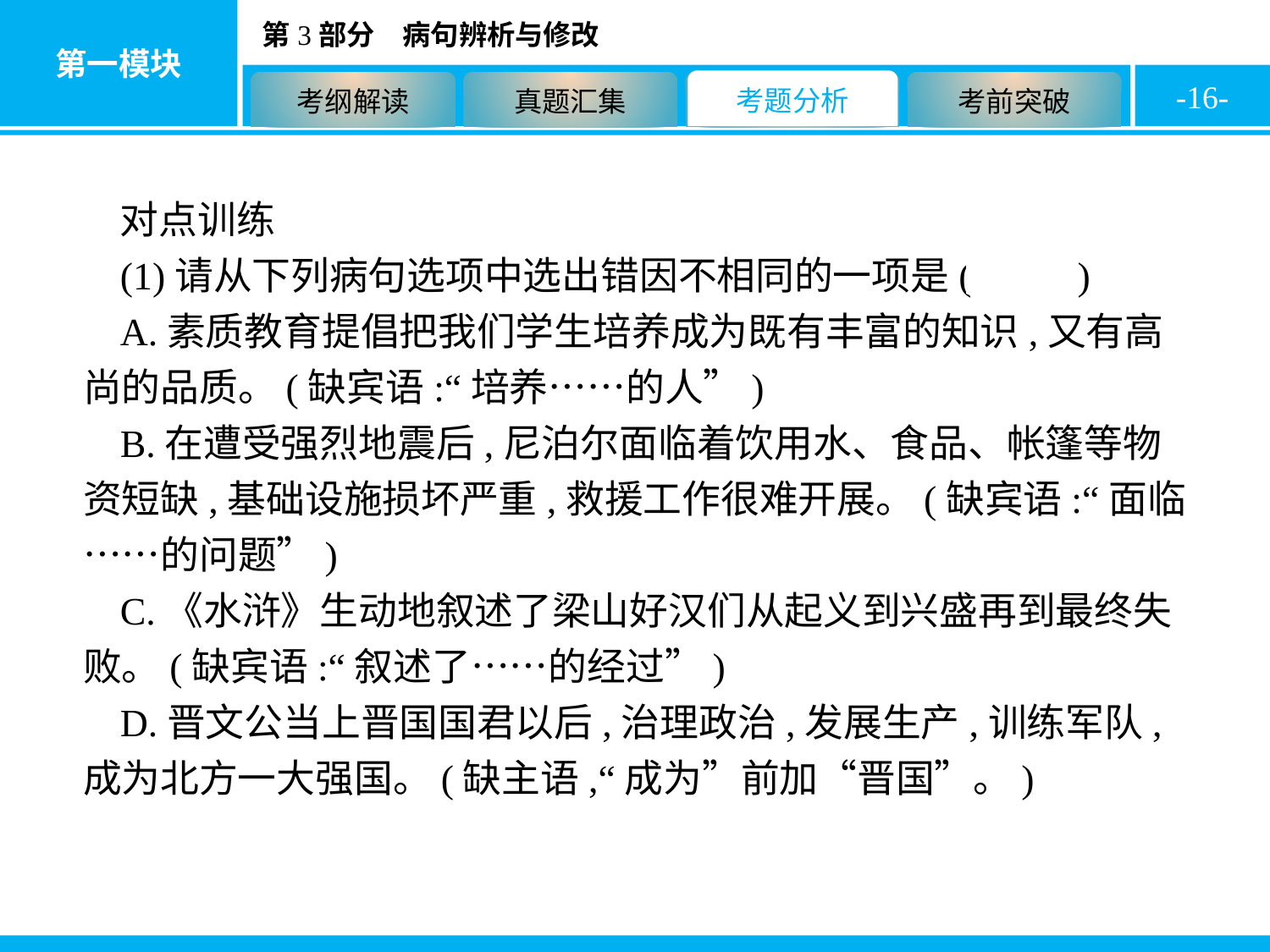

-16-
对点训练
(1)请从下列病句选项中选出错因不相同的一项是(    D    )
A.素质教育提倡把我们学生培养成为既有丰富的知识,又有高尚的品质。(缺宾语:“培养……的人”)
B.在遭受强烈地震后,尼泊尔面临着饮用水、食品、帐篷等物资短缺,基础设施损坏严重,救援工作很难开展。(缺宾语:“面临……的问题”)
C.《水浒》生动地叙述了梁山好汉们从起义到兴盛再到最终失败。(缺宾语:“叙述了……的经过”)
D.晋文公当上晋国国君以后,治理政治,发展生产,训练军队,成为北方一大强国。(缺主语,“成为”前加“晋国”。)